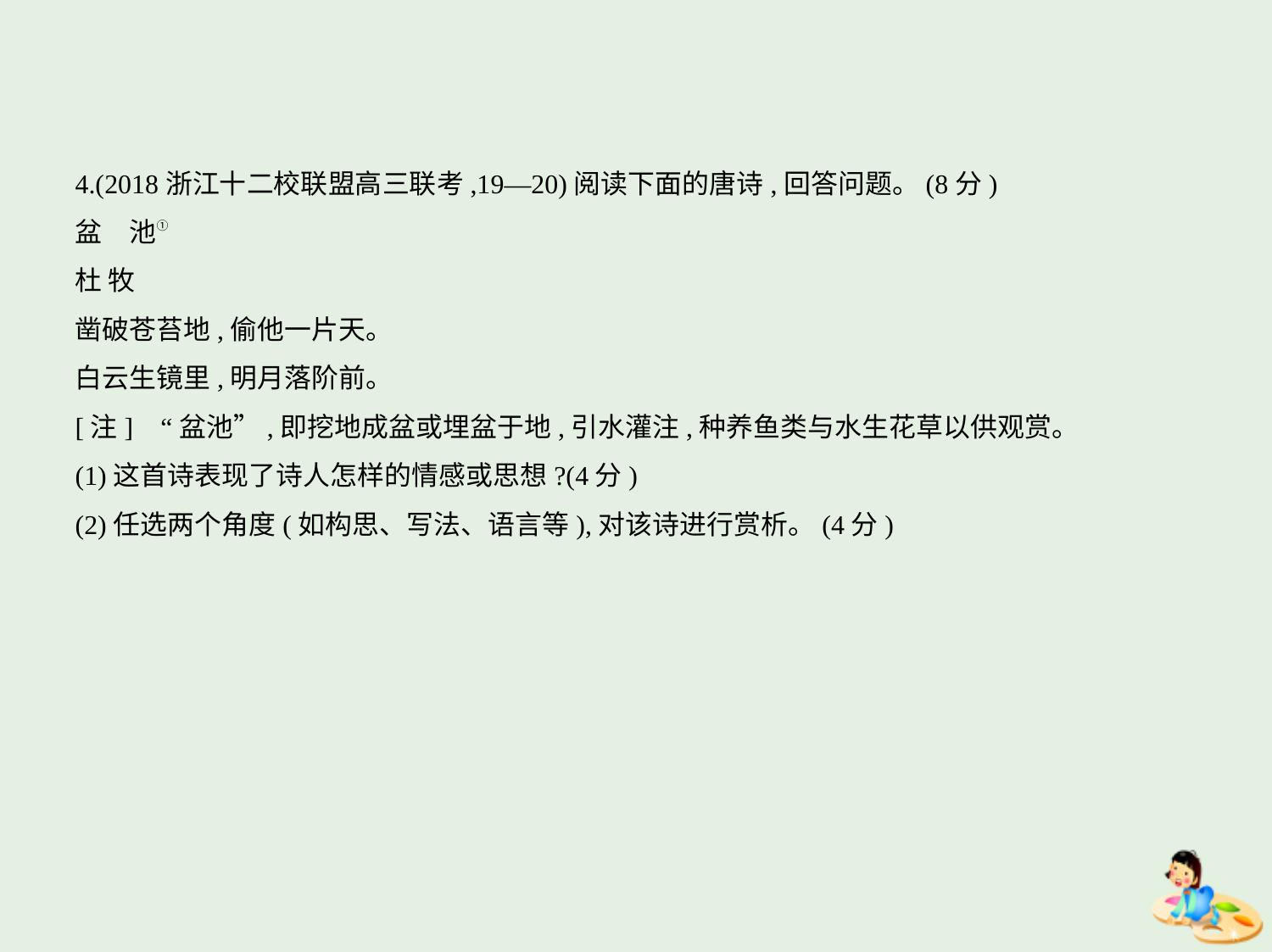

4.(2018浙江十二校联盟高三联考,19—20)阅读下面的唐诗,回答问题。(8分)
盆　池①
杜 牧
凿破苍苔地,偷他一片天。
白云生镜里,明月落阶前。
[注]    “盆池”,即挖地成盆或埋盆于地,引水灌注,种养鱼类与水生花草以供观赏。
(1)这首诗表现了诗人怎样的情感或思想?(4分)
(2)任选两个角度(如构思、写法、语言等),对该诗进行赏析。(4分)